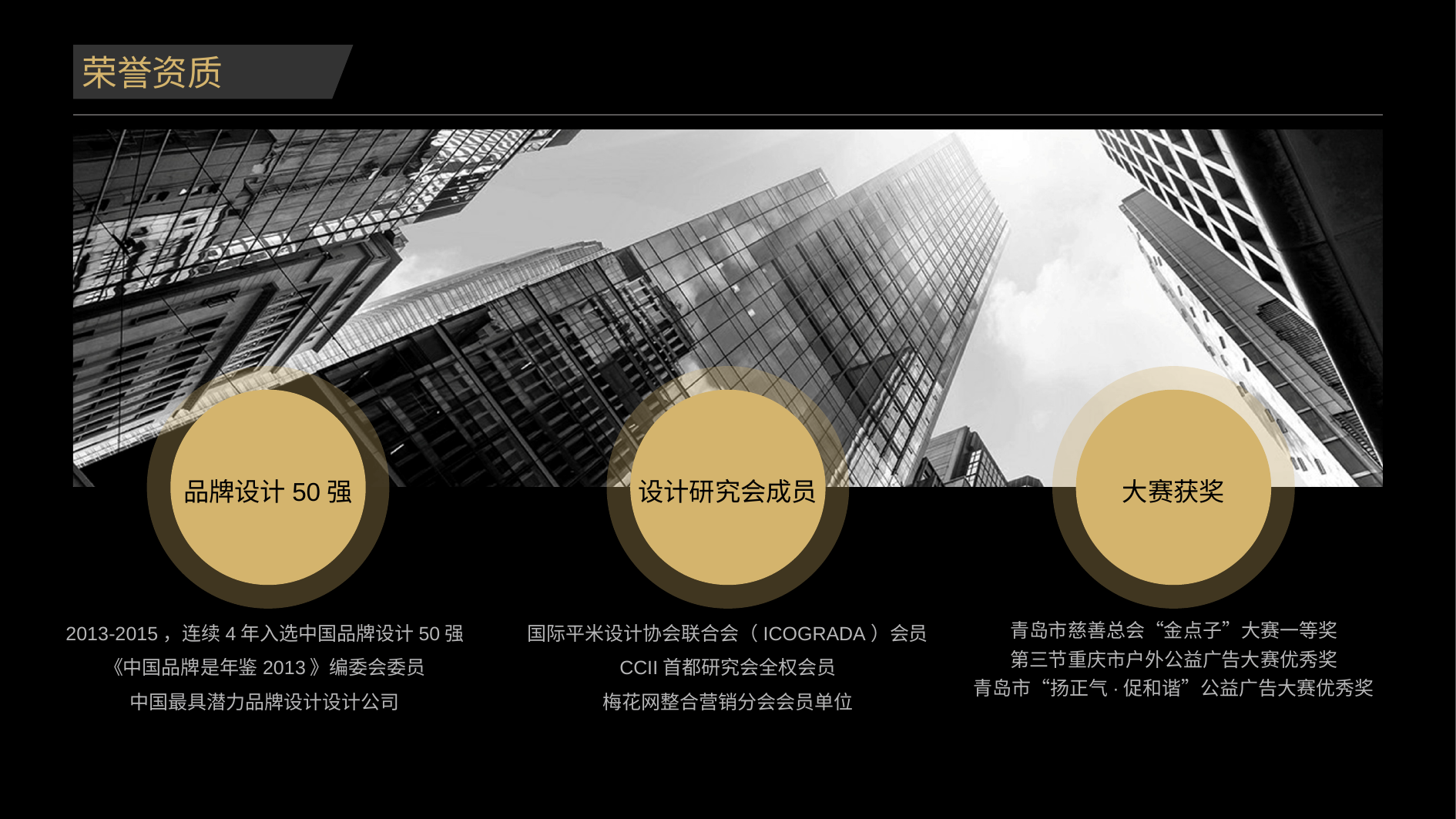

荣誉资质

品牌设计50强
设计研究会成员
大赛获奖
2013-2015，连续4年入选中国品牌设计50强
《中国品牌是年鉴2013》编委会委员
中国最具潜力品牌设计设计公司
国际平米设计协会联合会（ICOGRADA）会员
CCII首都研究会全权会员
梅花网整合营销分会会员单位
青岛市慈善总会“金点子”大赛一等奖
第三节重庆市户外公益广告大赛优秀奖
青岛市“扬正气·促和谐”公益广告大赛优秀奖